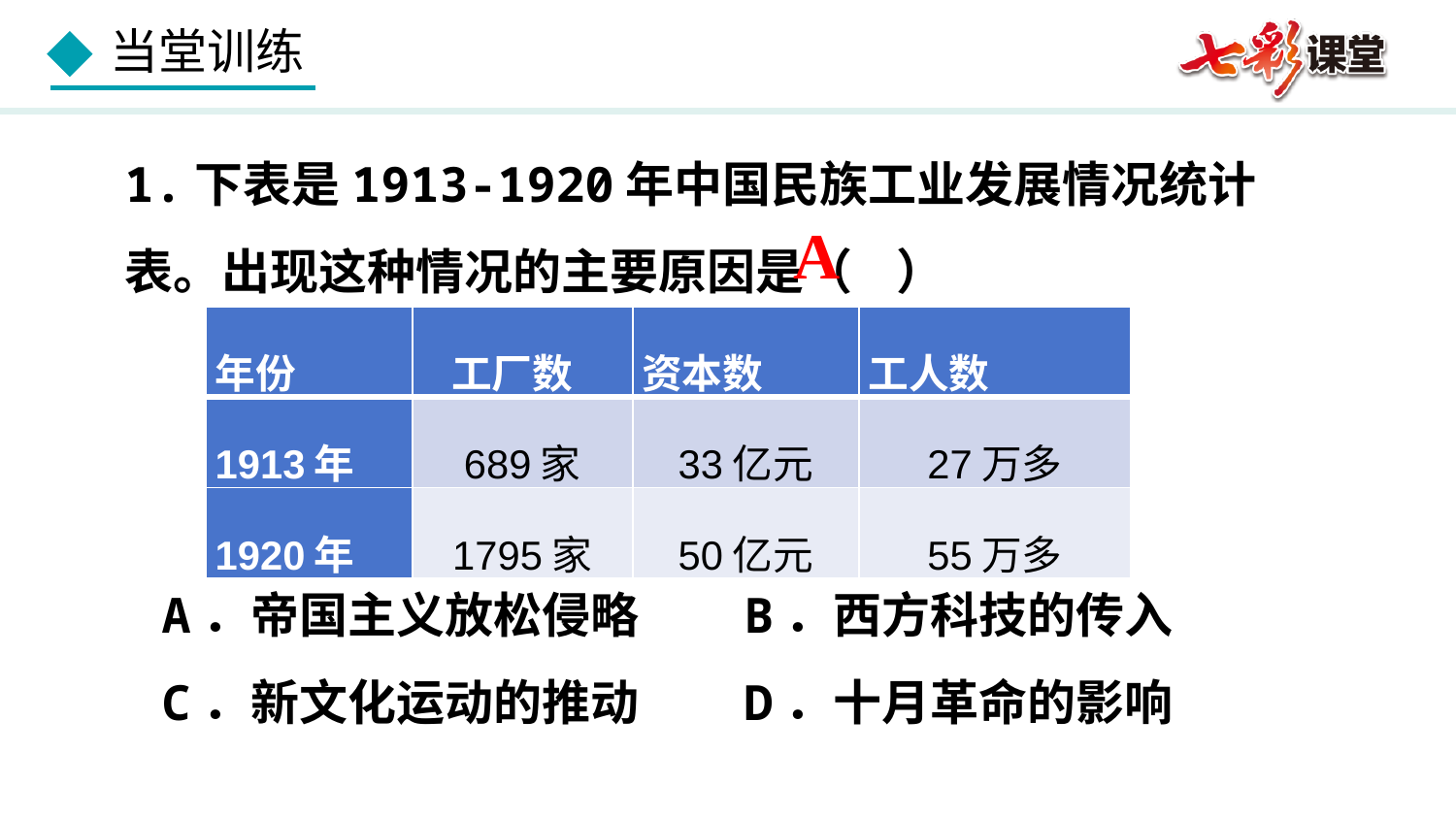

1.下表是1913-1920年中国民族工业发展情况统计表。出现这种情况的主要原因是（    ）
A
| 年份 | 工厂数 | 资本数 | 工人数 |
| --- | --- | --- | --- |
| 1913年 | 689家 | 33亿元 | 27万多 |
| 1920年 | 1795家 | 50亿元 | 55万多 |
A．帝国主义放松侵略	B．西方科技的传入
C．新文化运动的推动	D．十月革命的影响